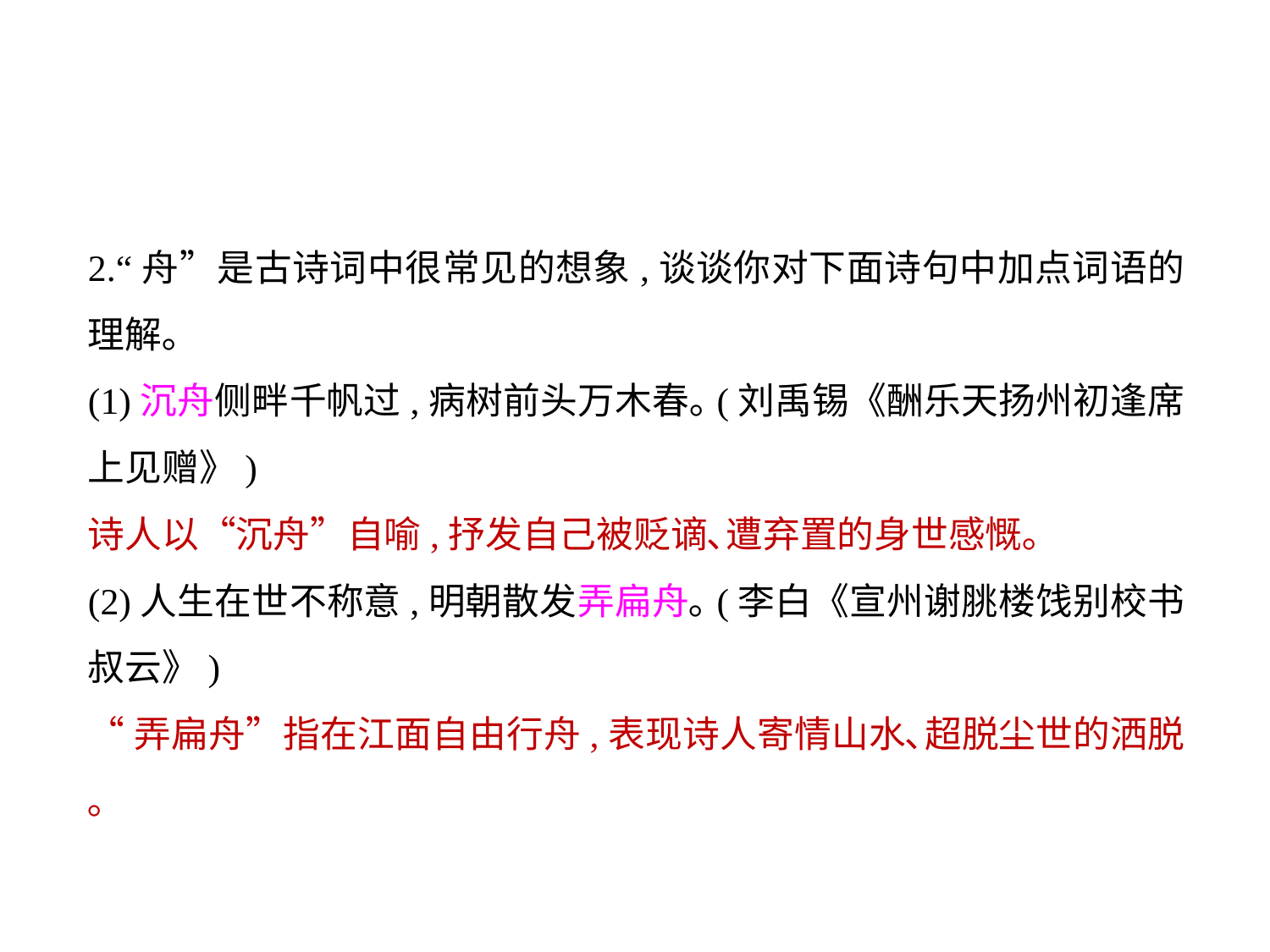

2.“舟”是古诗词中很常见的想象,谈谈你对下面诗句中加点词语的理解｡
(1)沉舟侧畔千帆过,病树前头万木春｡(刘禹锡《酬乐天扬州初逢席上见赠》)
诗人以“沉舟”自喻,抒发自己被贬谪､遭弃置的身世感慨｡
(2)人生在世不称意,明朝散发弄扁舟｡(李白《宣州谢脁楼饯别校书叔云》)
“弄扁舟”指在江面自由行舟,表现诗人寄情山水､超脱尘世的洒脱｡